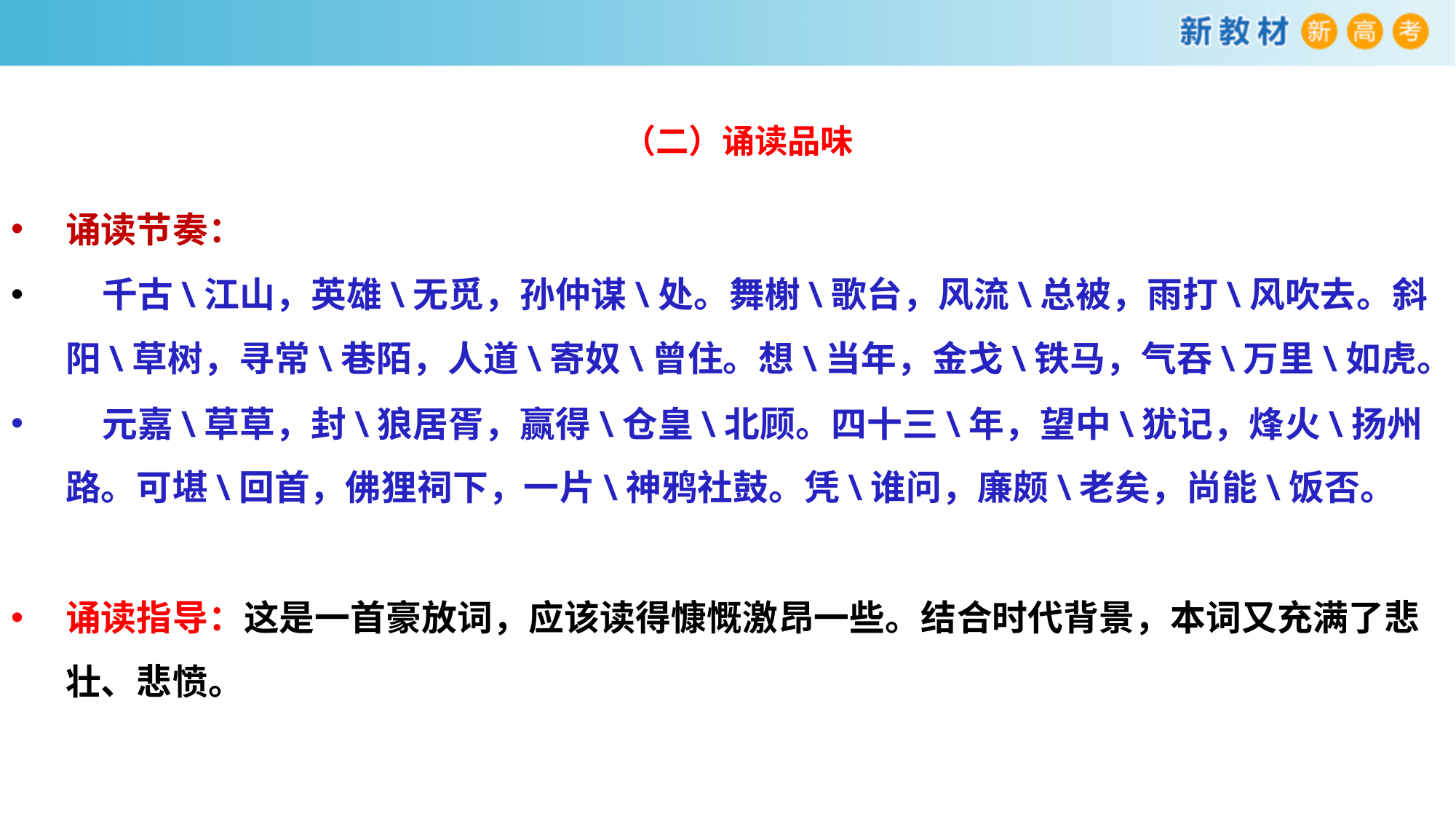

# （二）诵读品味
诵读节奏：
    千古\江山，英雄\无觅，孙仲谋\处。舞榭\歌台，风流\总被，雨打\风吹去。斜阳\草树，寻常\巷陌，人道\寄奴\曾住。想\当年，金戈\铁马，气吞\万里\如虎。
    元嘉\草草，封\狼居胥，赢得\仓皇\北顾。四十三\年，望中\犹记，烽火\扬州路。可堪\回首，佛狸祠下，一片\神鸦社鼓。凭\谁问，廉颇\老矣，尚能\饭否。

诵读指导：这是一首豪放词，应该读得慷慨激昂一些。结合时代背景，本词又充满了悲壮、悲愤。